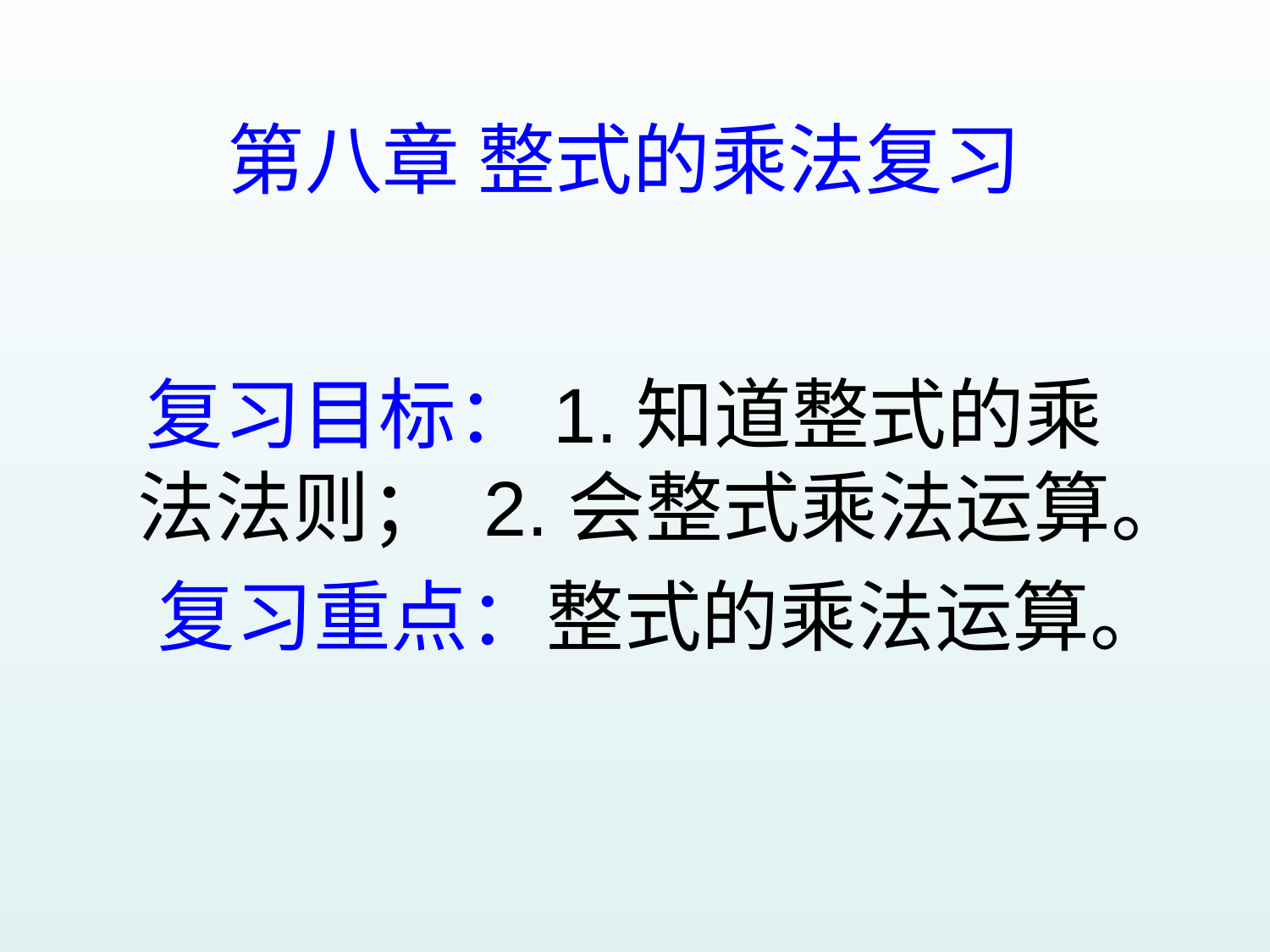

# 第八章 整式的乘法复习
复习目标：1.知道整式的乘法法则； 2.会整式乘法运算。
复习重点：整式的乘法运算。